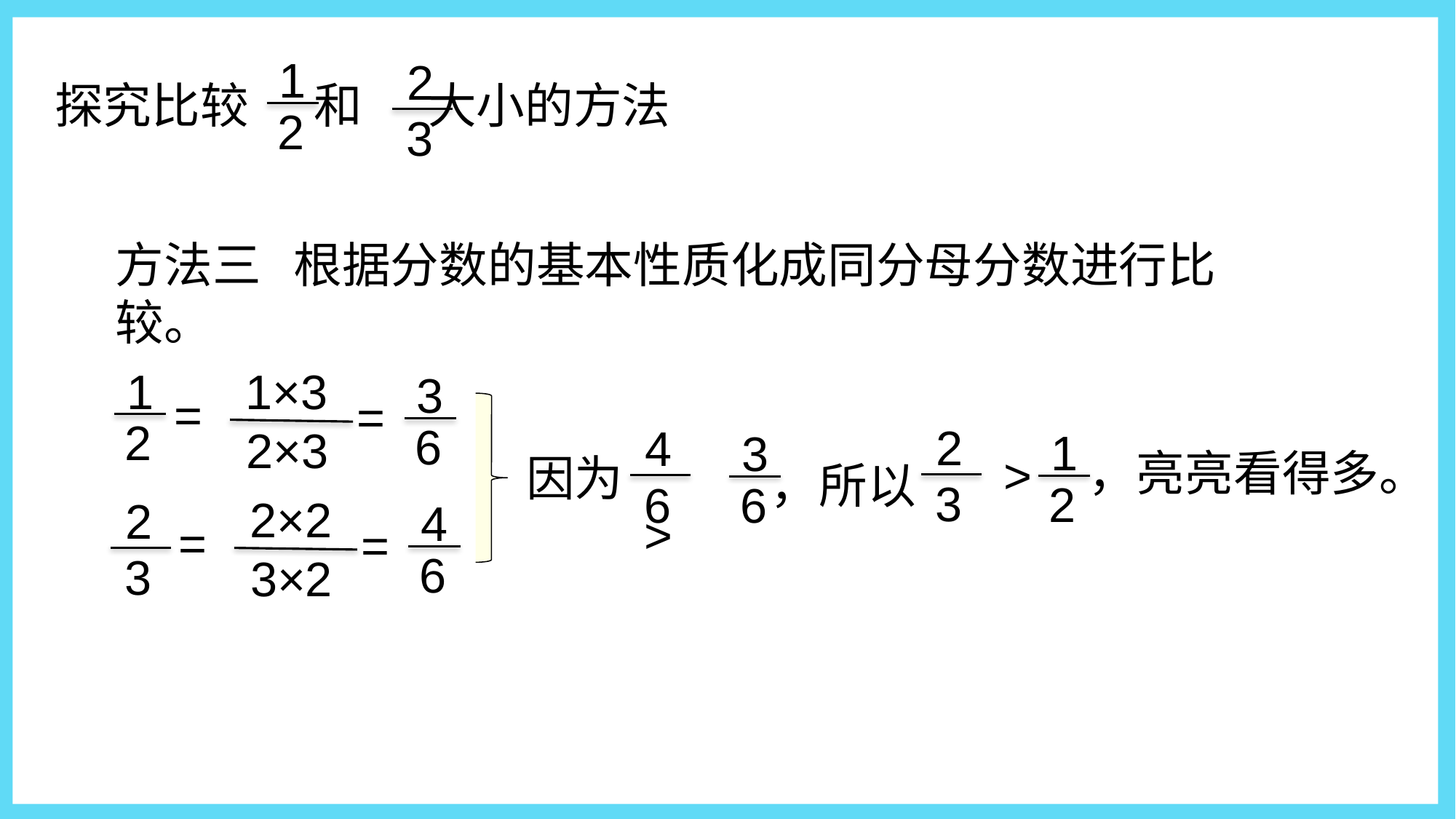

1
2
2
3
探究比较      和      大小的方法
方法三   根据分数的基本性质化成同分母分数进行比较。
1
2
1×3
3
6
=
=

2
3
1
2
　>
4
6
2×3
3
6
，亮亮看得多。
　>
因为
，所以
2×2
2
3
4
6
=
=
3×2